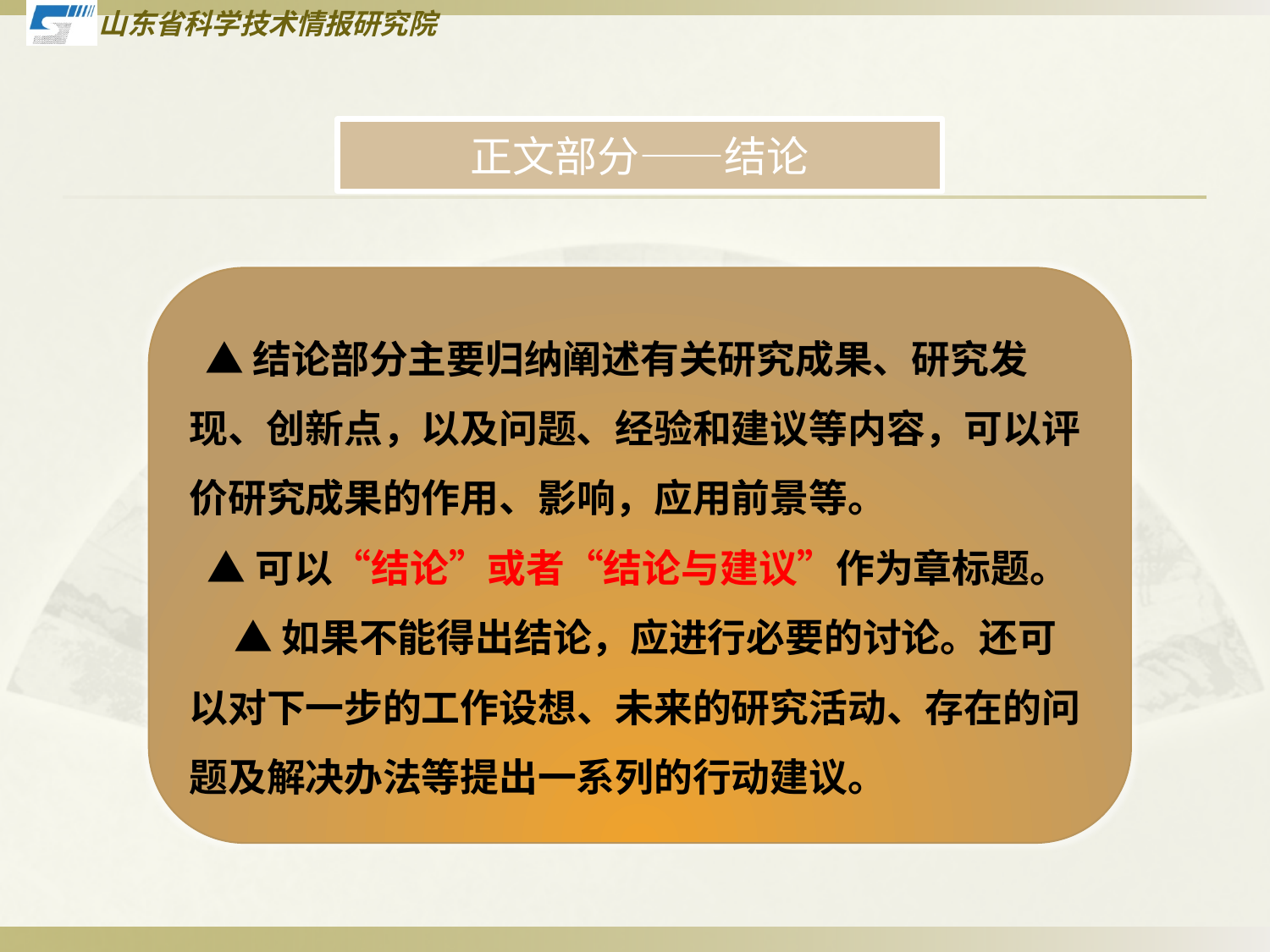

# 正文部分——结论
  ▲结论部分主要归纳阐述有关研究成果、研究发现、创新点，以及问题、经验和建议等内容，可以评价研究成果的作用、影响，应用前景等。
  ▲可以“结论”或者“结论与建议”作为章标题。
     ▲如果不能得出结论，应进行必要的讨论。还可以对下一步的工作设想、未来的研究活动、存在的问题及解决办法等提出一系列的行动建议。